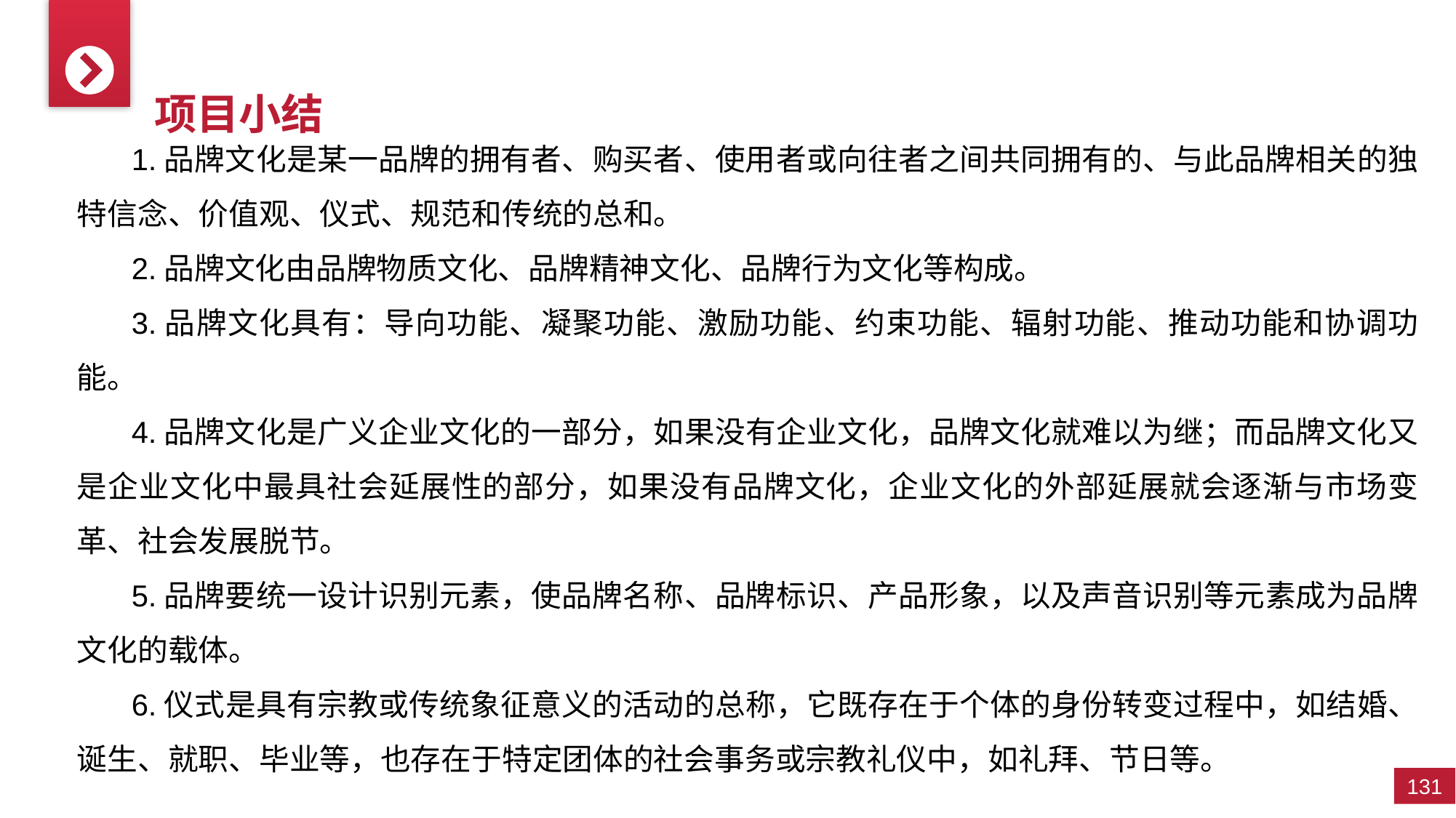

项目小结
1.品牌文化是某一品牌的拥有者、购买者、使用者或向往者之间共同拥有的、与此品牌相关的独特信念、价值观、仪式、规范和传统的总和。
2.品牌文化由品牌物质文化、品牌精神文化、品牌行为文化等构成。
3.品牌文化具有：导向功能、凝聚功能、激励功能、约束功能、辐射功能、推动功能和协调功能。
4.品牌文化是广义企业文化的一部分，如果没有企业文化，品牌文化就难以为继；而品牌文化又是企业文化中最具社会延展性的部分，如果没有品牌文化，企业文化的外部延展就会逐渐与市场变革、社会发展脱节。
5.品牌要统一设计识别元素，使品牌名称、品牌标识、产品形象，以及声音识别等元素成为品牌文化的载体。
6.仪式是具有宗教或传统象征意义的活动的总称，它既存在于个体的身份转变过程中，如结婚、诞生、就职、毕业等，也存在于特定团体的社会事务或宗教礼仪中，如礼拜、节日等。